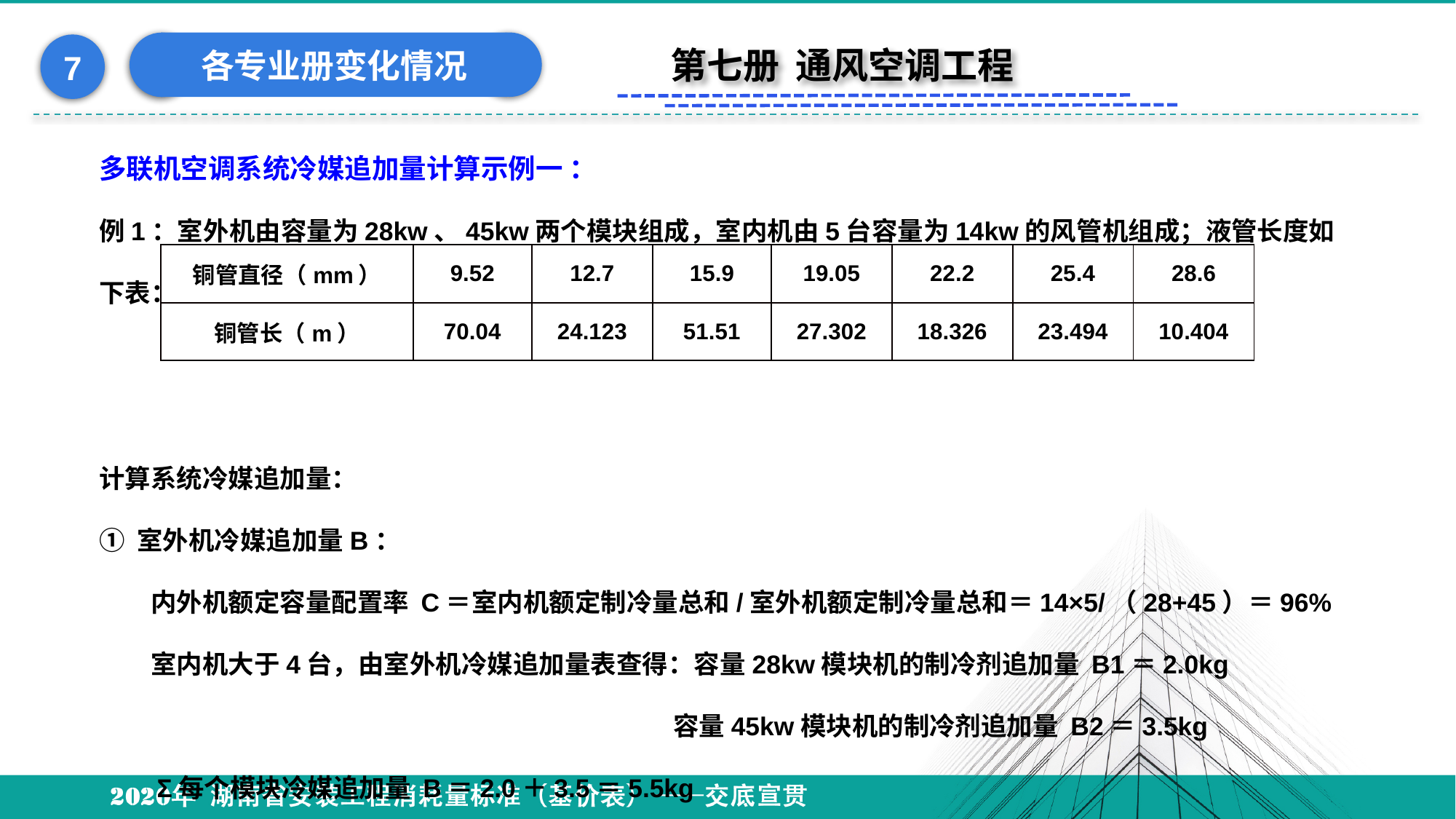

各专业册变化情况

7
第七册  通风空调工程
多联机空调系统冷媒追加量计算示例一 ：
例1：室外机由容量为28kw、45kw两个模块组成，室内机由5台容量为14kw的风管机组成；液管长度如下表：

计算系统冷媒追加量：
① 室外机冷媒追加量B：
　　内外机额定容量配置率 C＝室内机额定制冷量总和/室外机额定制冷量总和＝14×5/（28+45）＝96%　　室内机大于4台，由室外机冷媒追加量表查得：容量28kw模块机的制冷剂追加量 B1＝2.0kg　　　　　　　　　　　　　　　　　　　　　　 容量45kw模块机的制冷剂追加量 B2＝3.5kg　　Σ每个模块冷媒追加量 B＝2.0＋3.5＝5.5kg
| 铜管直径（mm） | 9.52 | 12.7 | 15.9 | 19.05 | 22.2 | 25.4 | 28.6 |
| --- | --- | --- | --- | --- | --- | --- | --- |
| 铜管长（m） | 70.04 | 24.123 | 51.51 | 27.302 | 18.326 | 23.494 | 10.404 |